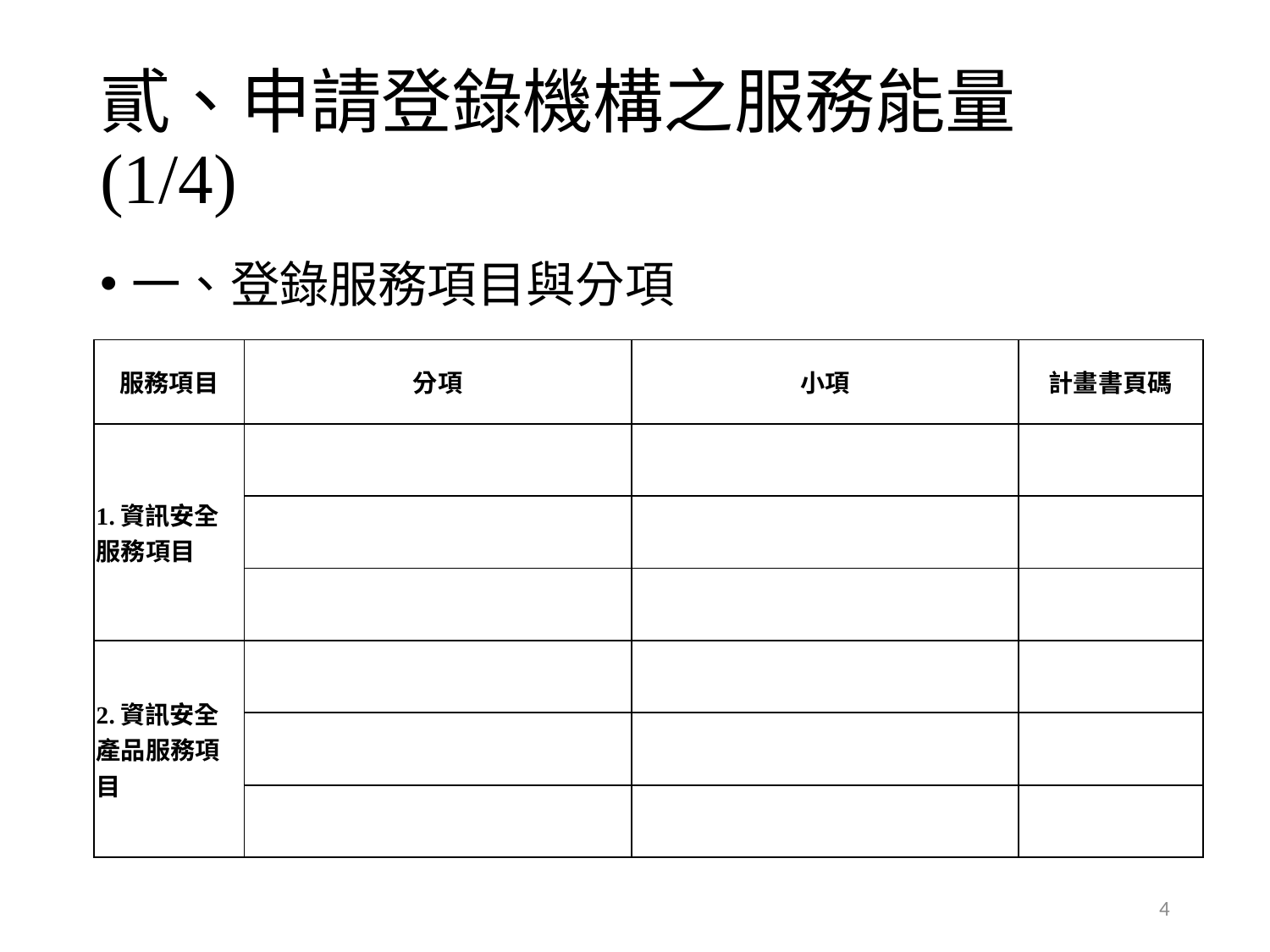

# 貳、申請登錄機構之服務能量(1/4)
一、登錄服務項目與分項
| 服務項目 | 分項 | 小項 | 計畫書頁碼 |
| --- | --- | --- | --- |
| 1.資訊安全服務項目 |  |  |  |
|  |  |  |  |
|  |  |  |  |
| 2.資訊安全產品服務項目 |  |  |  |
|  |  |  |  |
|  |  |  |  |
4